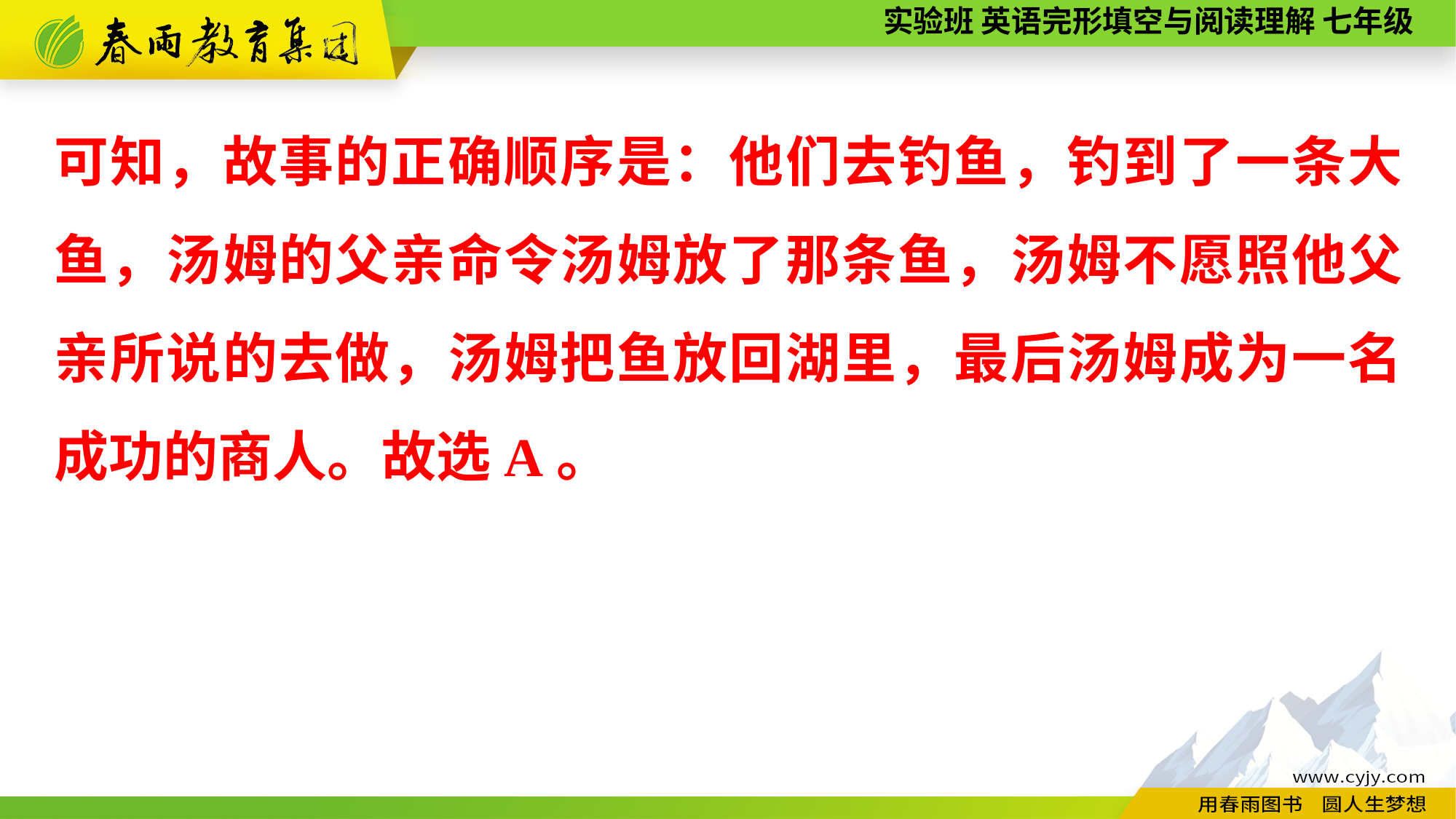

可知，故事的正确顺序是：他们去钓鱼，钓到了一条大鱼，汤姆的父亲命令汤姆放了那条鱼，汤姆不愿照他父亲所说的去做，汤姆把鱼放回湖里，最后汤姆成为一名成功的商人。故选A。